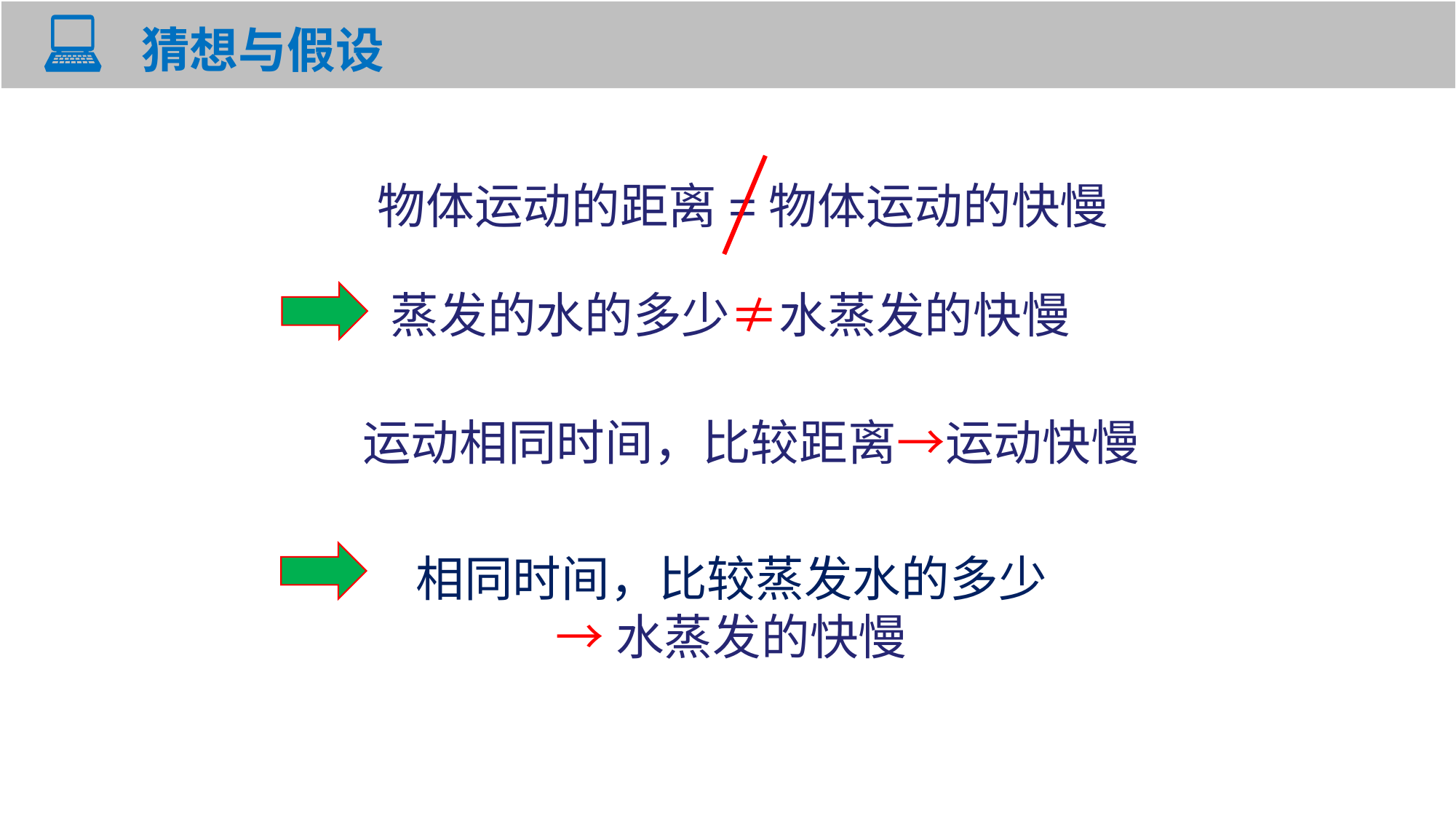

# 猜想与假设

物体运动的距离=物体运动的快慢
蒸发的水的多少≠水蒸发的快慢

运动相同时间，比较距离→运动快慢

相同时间，比较蒸发水的多少
→水蒸发的快慢